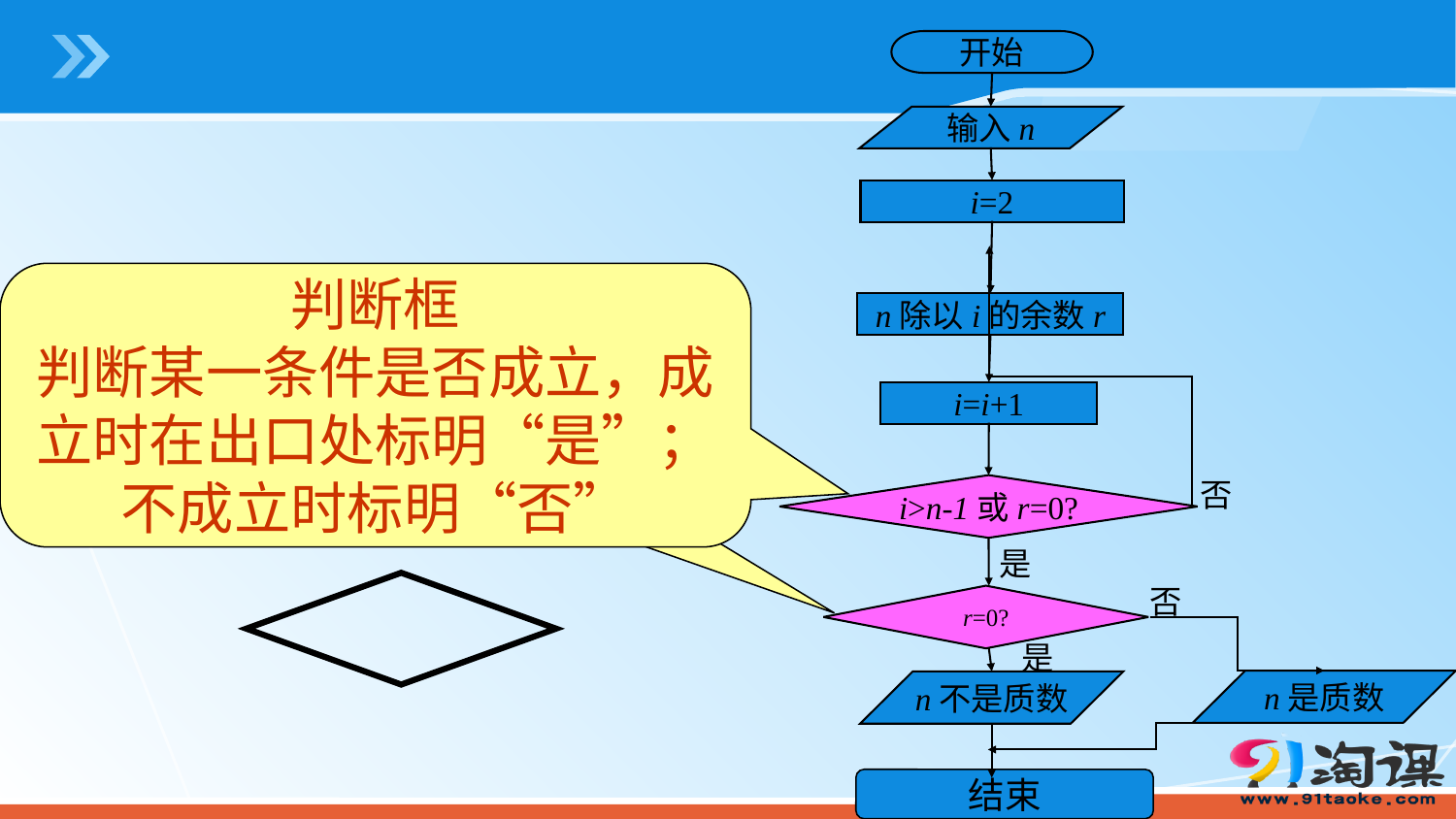

开始
输入n
i=2
n除以i的余数r
i=i+1
否
i>n-1或r=0?
是
否
是
n是质数
n不是质数
r=0?
结束
判断框
判断某一条件是否成立，成立时在出口处标明“是”；不成立时标明“否”